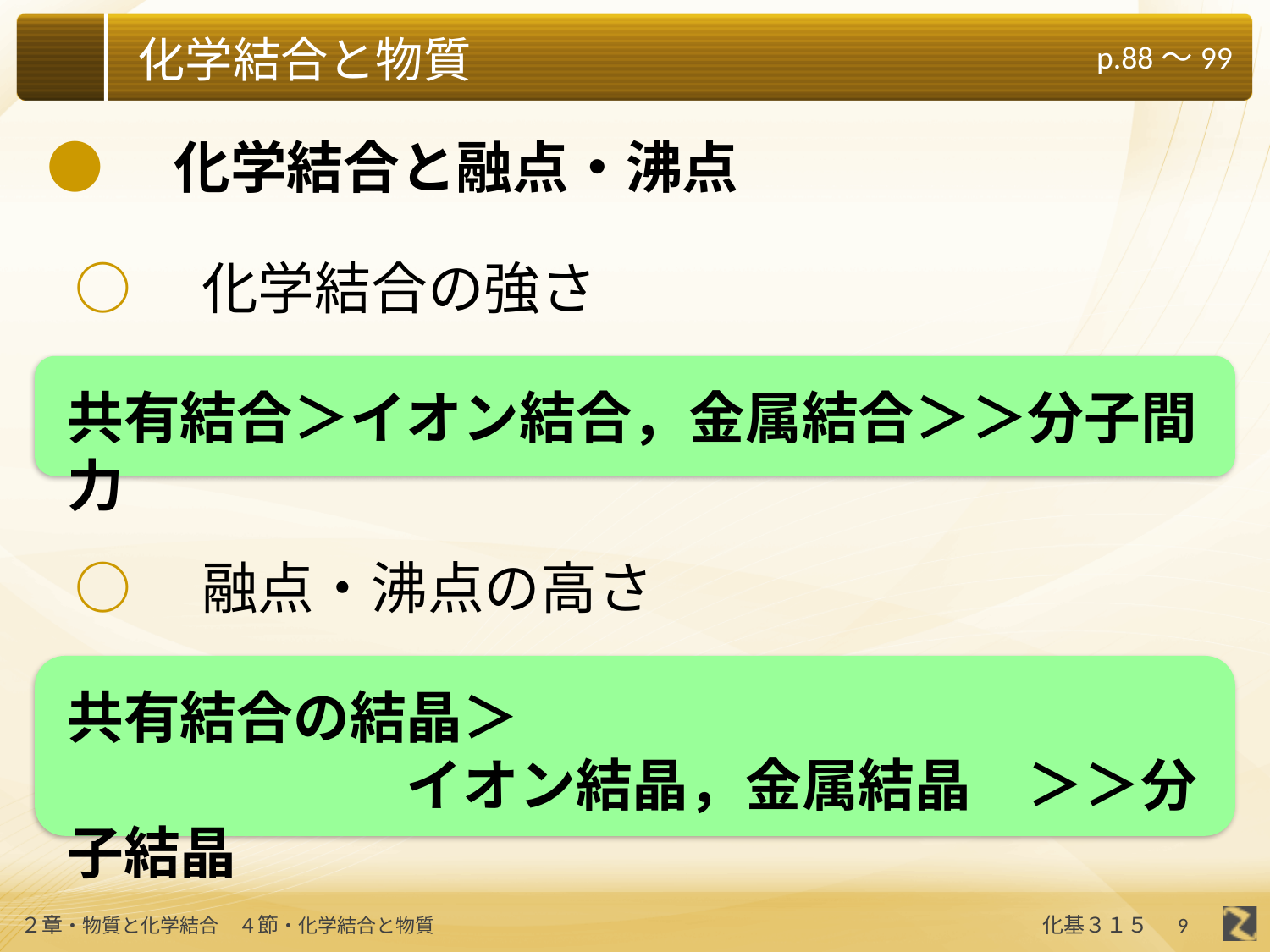

●　化学結合と融点・沸点
○　化学結合の強さ

共有結合＞イオン結合，金属結合＞＞分子間力
○　融点・沸点の高さ

共有結合の結晶＞
　　　　　　イオン結晶，金属結晶　＞＞分子結晶
9